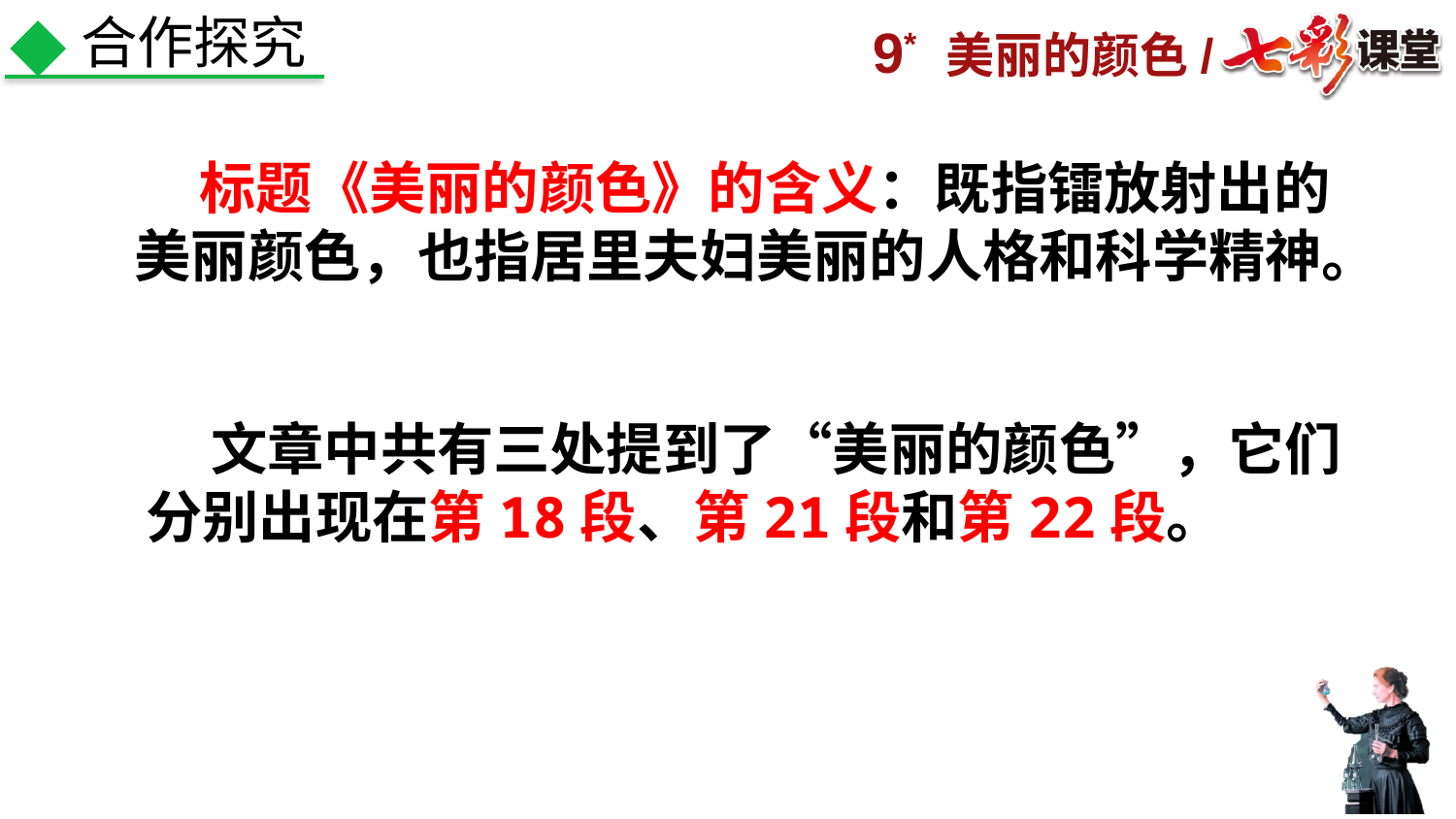

合作探究

    标题《美丽的颜色》的含义：既指镭放射出的美丽颜色，也指居里夫妇美丽的人格和科学精神。
    文章中共有三处提到了“美丽的颜色”，它们分别出现在第18段、第21段和第22段。